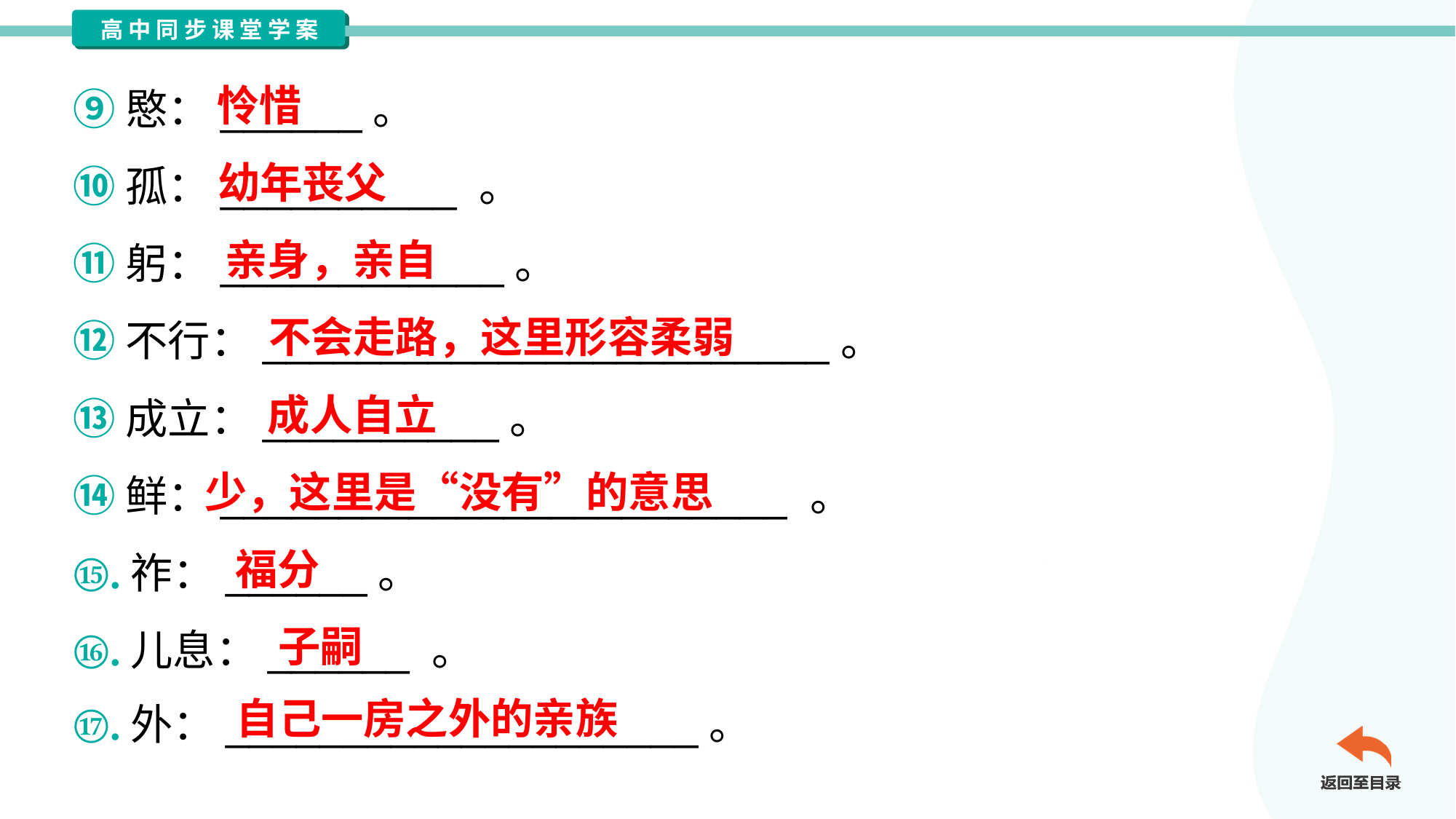

怜惜
⑨愍：______。
⑩孤：__________ 。
⑪躬：____________。
⑫不行：________________________。
⑬成立：__________。
⑭鲜：________________________ 。
⑮.祚：______。
⑯.儿息：______ 。
⑰.外：____________________。
幼年丧父
亲身，亲自
不会走路，这里形容柔弱
成人自立
少，这里是“没有”的意思
福分
子嗣
自己一房之外的亲族